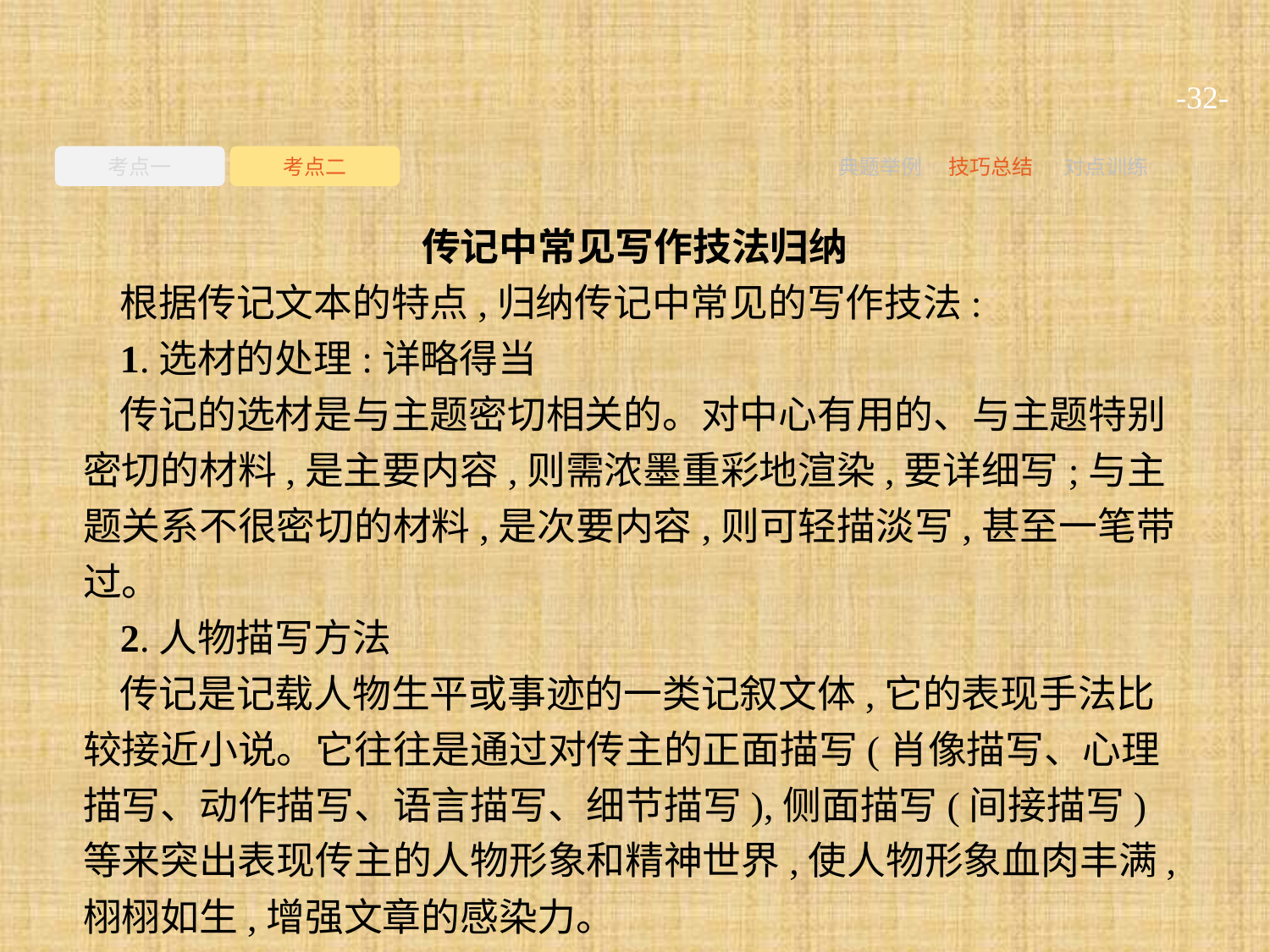

-32-
考点一
考点二
典题举例
技巧总结
对点训练
传记中常见写作技法归纳
根据传记文本的特点,归纳传记中常见的写作技法:
1.选材的处理:详略得当
传记的选材是与主题密切相关的。对中心有用的、与主题特别密切的材料,是主要内容,则需浓墨重彩地渲染,要详细写;与主题关系不很密切的材料,是次要内容,则可轻描淡写,甚至一笔带过。
2.人物描写方法
传记是记载人物生平或事迹的一类记叙文体,它的表现手法比较接近小说。它往往是通过对传主的正面描写(肖像描写、心理描写、动作描写、语言描写、细节描写),侧面描写(间接描写)等来突出表现传主的人物形象和精神世界,使人物形象血肉丰满,栩栩如生,增强文章的感染力。